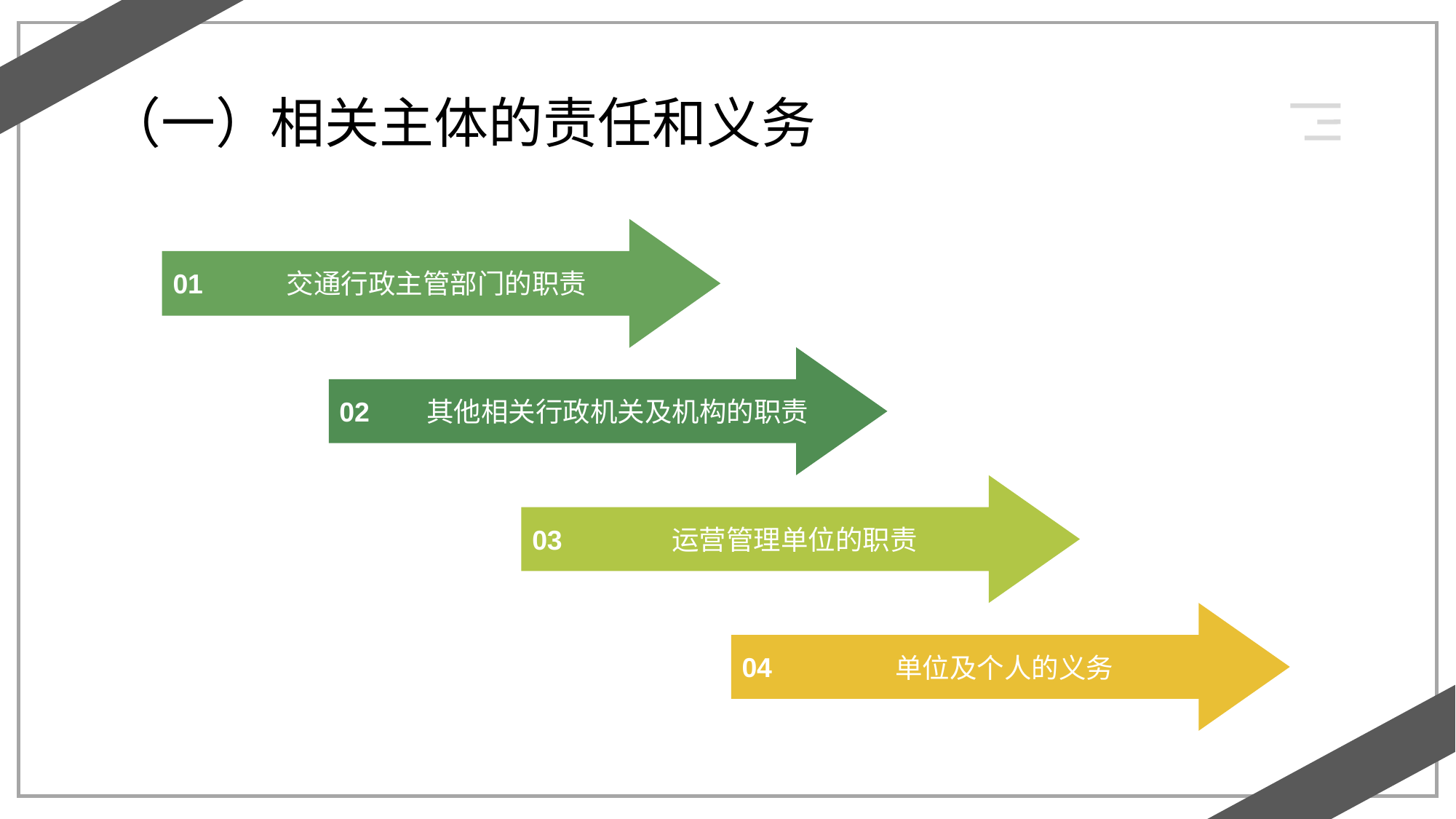

（一）相关主体的责任和义务

01
交通行政主管部门的职责

02
其他相关行政机关及机构的职责

03
运营管理单位的职责

04
单位及个人的义务